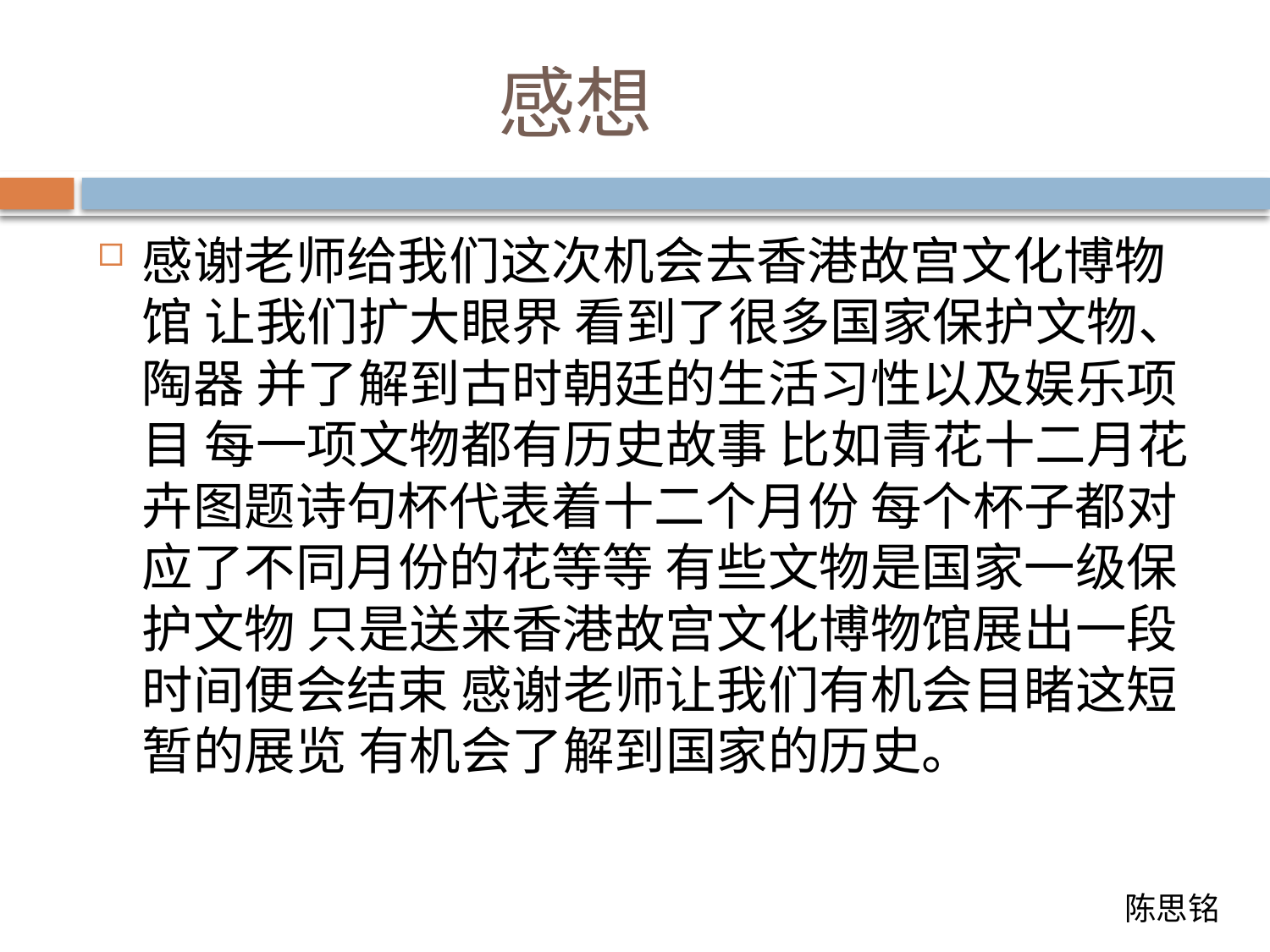

# 感想
感谢老师给我们这次机会去香港故宫文化博物馆 让我们扩大眼界 看到了很多国家保护文物、陶器 并了解到古时朝廷的生活习性以及娱乐项目 每一项文物都有历史故事 比如青花十二月花卉图题诗句杯代表着十二个月份 每个杯子都对应了不同月份的花等等 有些文物是国家一级保护文物 只是送来香港故宫文化博物馆展出一段时间便会结束 感谢老师让我们有机会目睹这短暂的展览 有机会了解到国家的历史。
陈思铭